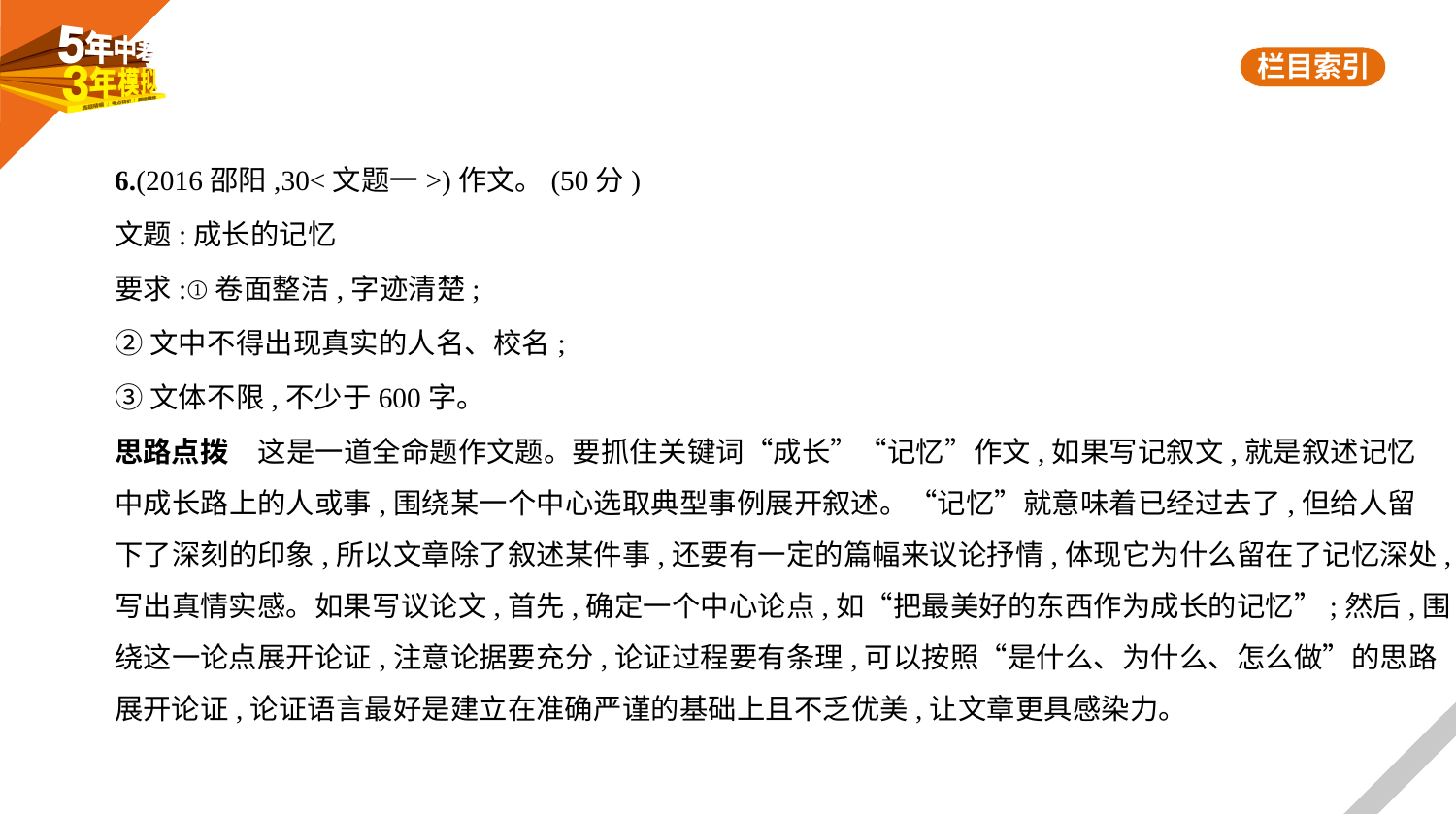

6.(2016邵阳,30<文题一>)作文。(50分)
文题:成长的记忆
要求:①卷面整洁,字迹清楚;
②文中不得出现真实的人名、校名;
③文体不限,不少于600字。
思路点拨　这是一道全命题作文题。要抓住关键词“成长”“记忆”作文,如果写记叙文,就是叙述记忆
中成长路上的人或事,围绕某一个中心选取典型事例展开叙述。“记忆”就意味着已经过去了,但给人留
下了深刻的印象,所以文章除了叙述某件事,还要有一定的篇幅来议论抒情,体现它为什么留在了记忆深处,
写出真情实感。如果写议论文,首先,确定一个中心论点,如“把最美好的东西作为成长的记忆”;然后,围
绕这一论点展开论证,注意论据要充分,论证过程要有条理,可以按照“是什么、为什么、怎么做”的思路
展开论证,论证语言最好是建立在准确严谨的基础上且不乏优美,让文章更具感染力。